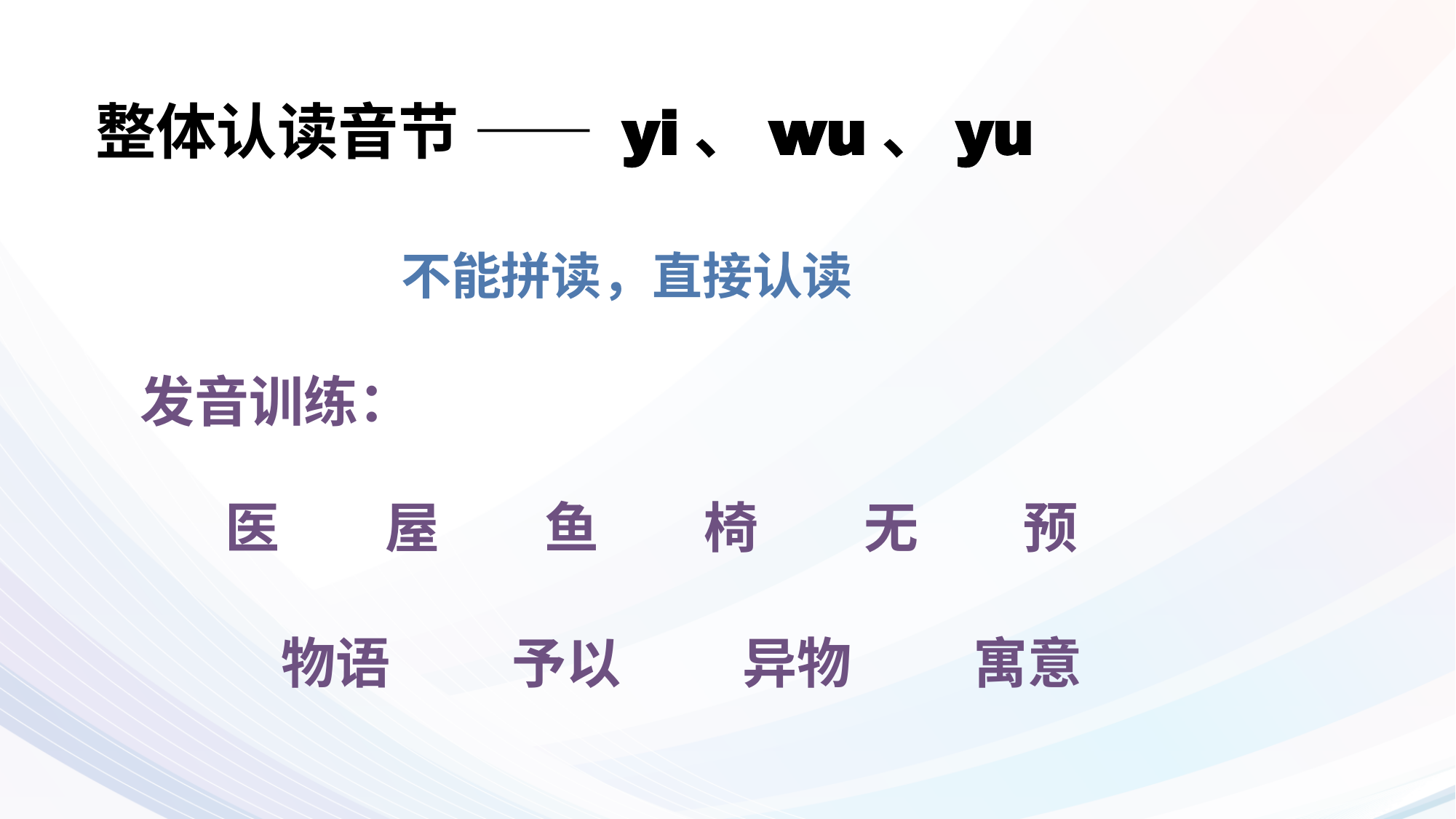

# 整体认读音节 —— yi、wu、yu
不能拼读，直接认读
发音训练：
预
无
椅
医
屋
鱼
异物
寓意
物语
予以